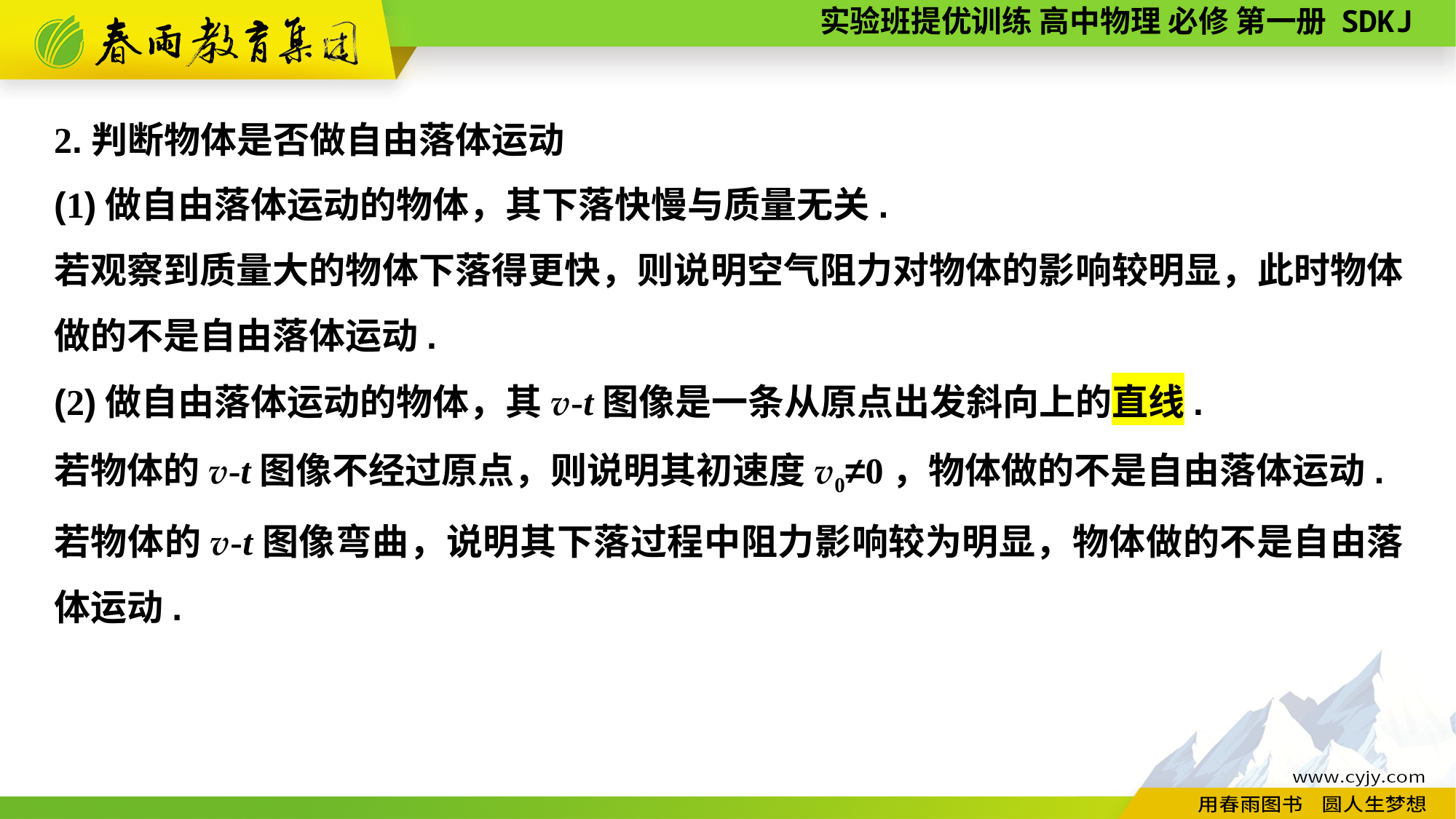

2.判断物体是否做自由落体运动
(1)做自由落体运动的物体，其下落快慢与质量无关.
若观察到质量大的物体下落得更快，则说明空气阻力对物体的影响较明显，此时物体做的不是自由落体运动.
(2)做自由落体运动的物体，其v-t图像是一条从原点出发斜向上的直线.
若物体的v-t图像不经过原点，则说明其初速度v0≠0，物体做的不是自由落体运动.
若物体的v-t图像弯曲，说明其下落过程中阻力影响较为明显，物体做的不是自由落体运动.